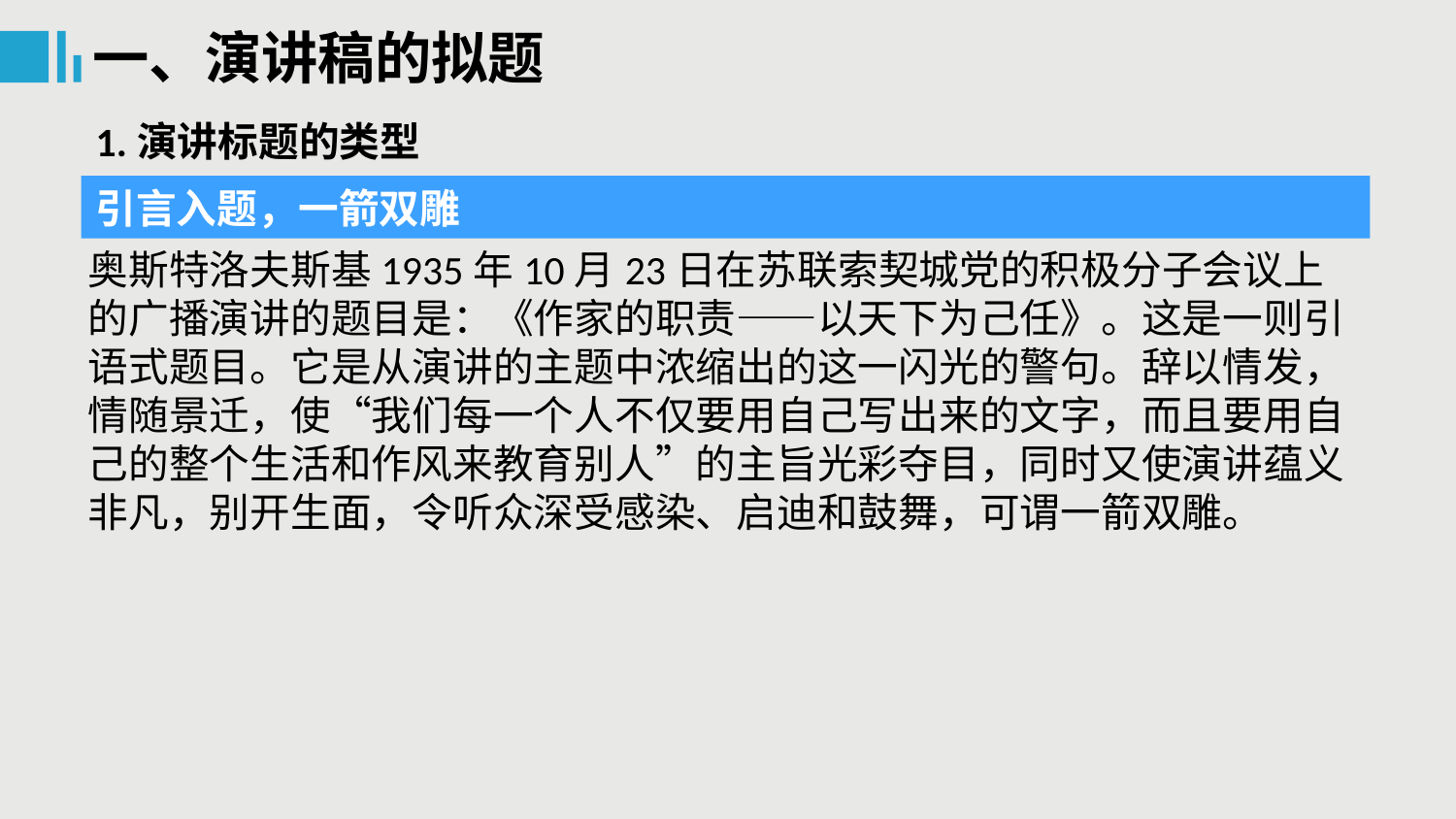

一、演讲稿的拟题

1.演讲标题的类型
引言入题，一箭双雕
奥斯特洛夫斯基1935年10月23日在苏联索契城党的积极分子会议上的广播演讲的题目是：《作家的职责——以天下为己任》。这是一则引语式题目。它是从演讲的主题中浓缩出的这一闪光的警句。辞以情发，情随景迁，使“我们每一个人不仅要用自己写出来的文字，而且要用自己的整个生活和作风来教育别人”的主旨光彩夺目，同时又使演讲蕴义非凡，别开生面，令听众深受感染、启迪和鼓舞，可谓一箭双雕。